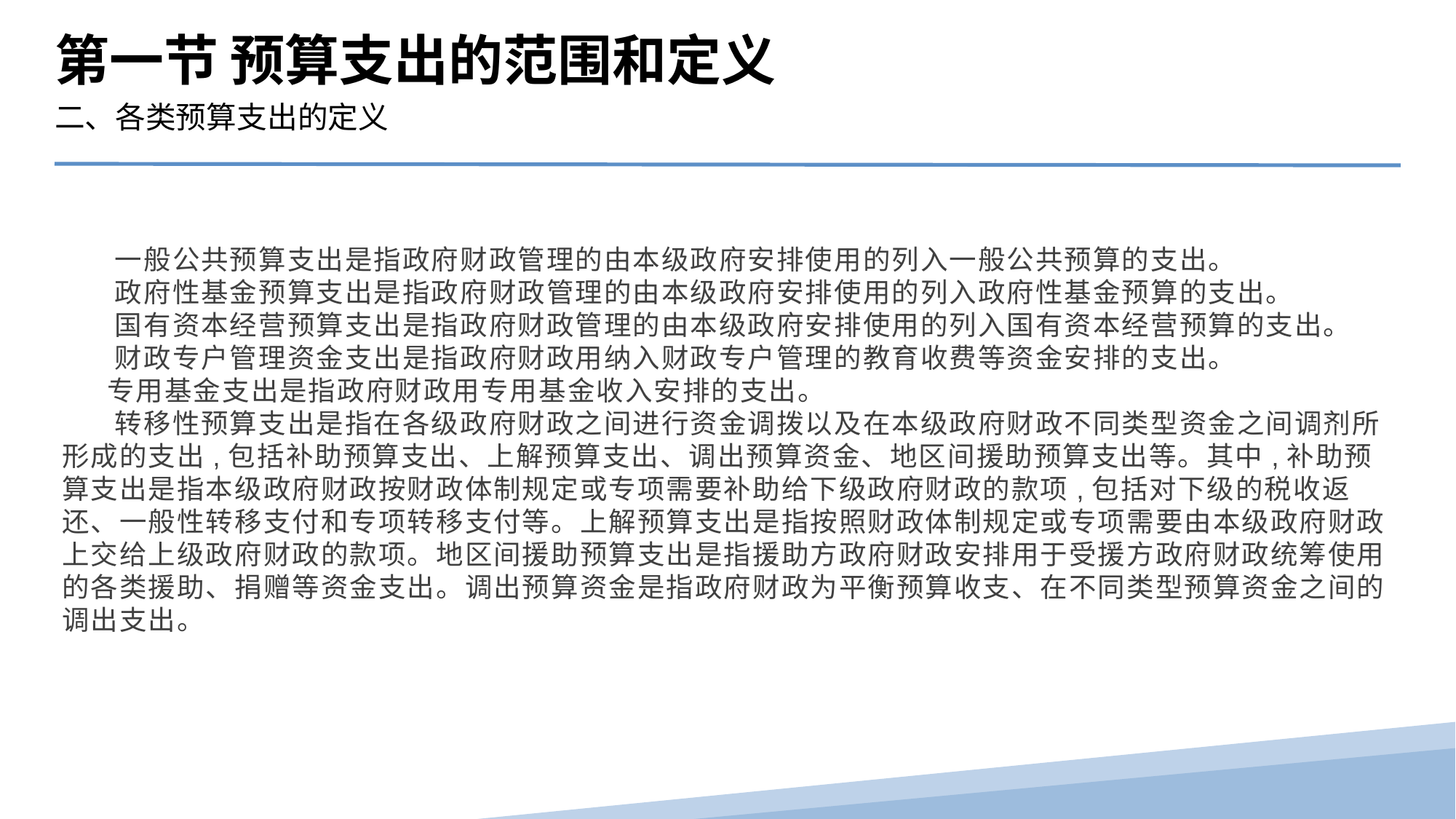

第一节 预算支出的范围和定义
二、各类预算支出的定义
      一般公共预算支出是指政府财政管理的由本级政府安排使用的列入一般公共预算的支出。
      政府性基金预算支出是指政府财政管理的由本级政府安排使用的列入政府性基金预算的支出。
      国有资本经营预算支出是指政府财政管理的由本级政府安排使用的列入国有资本经营预算的支出。
      财政专户管理资金支出是指政府财政用纳入财政专户管理的教育收费等资金安排的支出。
     专用基金支出是指政府财政用专用基金收入安排的支出。
      转移性预算支出是指在各级政府财政之间进行资金调拨以及在本级政府财政不同类型资金之间调剂所形成的支出,包括补助预算支出、上解预算支出、调出预算资金、地区间援助预算支出等。其中,补助预算支出是指本级政府财政按财政体制规定或专项需要补助给下级政府财政的款项,包括对下级的税收返还、一般性转移支付和专项转移支付等。上解预算支出是指按照财政体制规定或专项需要由本级政府财政上交给上级政府财政的款项。地区间援助预算支出是指援助方政府财政安排用于受援方政府财政统筹使用的各类援助、捐赠等资金支出。调出预算资金是指政府财政为平衡预算收支、在不同类型预算资金之间的调出支出。